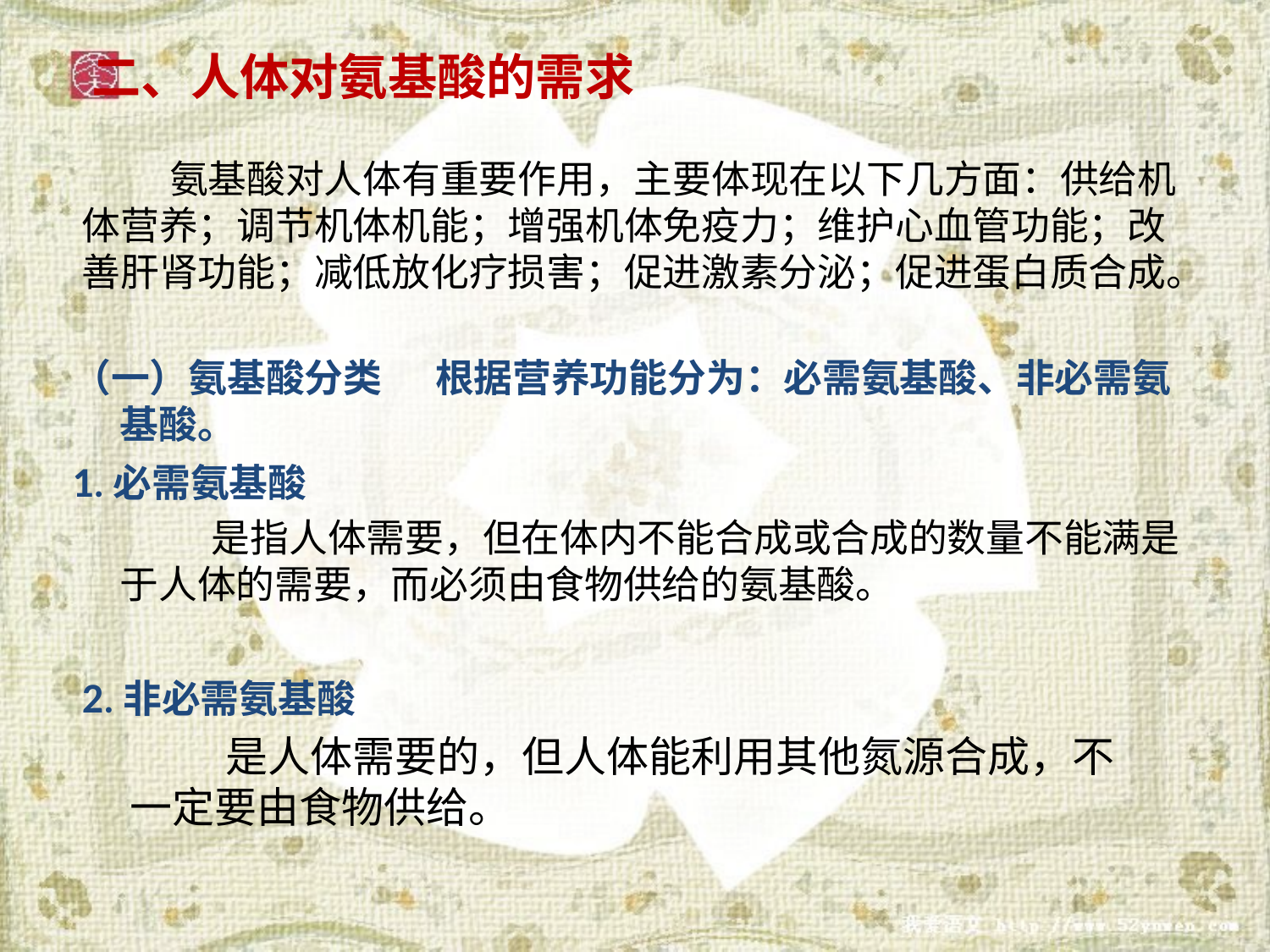

二、人体对氨基酸的需求
         氨基酸对人体有重要作用，主要体现在以下几方面：供给机体营养；调节机体机能；增强机体免疫力；维护心血管功能；改善肝肾功能；减低放化疗损害；促进激素分泌；促进蛋白质合成。
（一）氨基酸分类      根据营养功能分为：必需氨基酸、非必需氨基酸。
1.必需氨基酸
               是指人体需要，但在体内不能合成或合成的数量不能满是于人体的需要，而必须由食物供给的氨基酸。
2.非必需氨基酸
              是人体需要的，但人体能利用其他氮源合成，不一定要由食物供给。